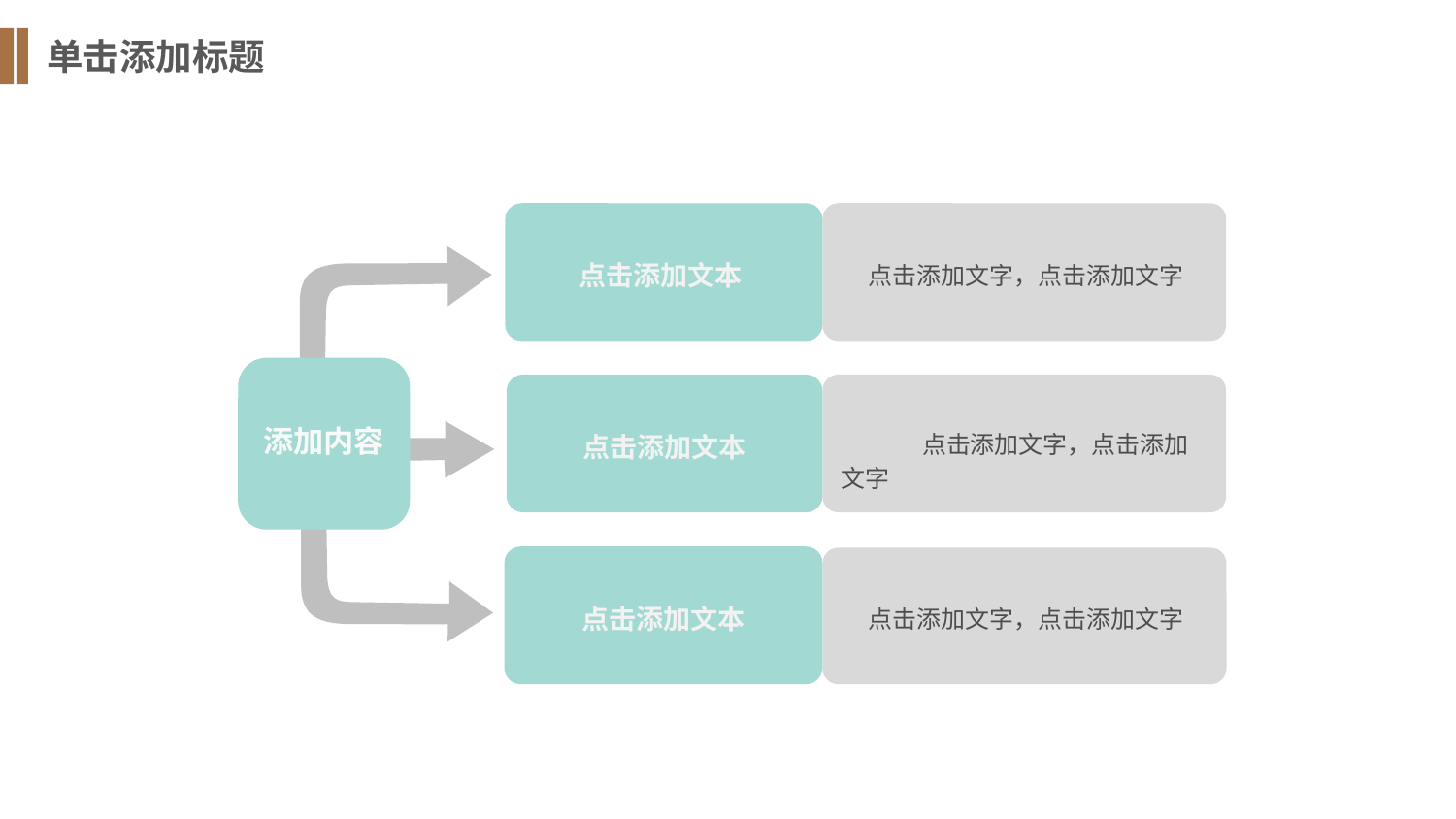

单击添加标题

        点击添加文本
    点击添加文字，点击添加文字

添加内容
点击添加文本

              点击添加文字，点击添加文字

点击添加文本
    点击添加文字，点击添加文字